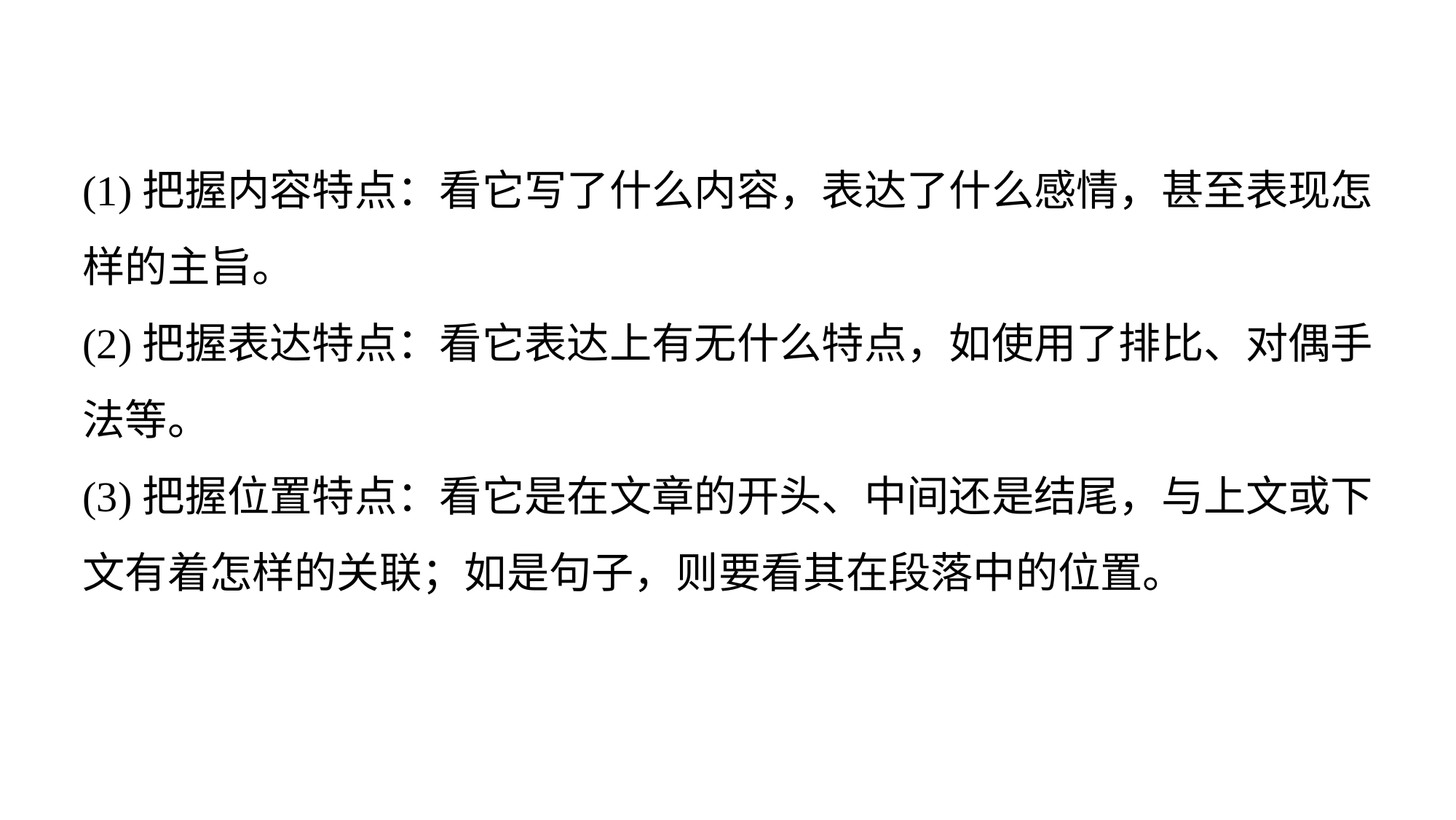

(1)把握内容特点：看它写了什么内容，表达了什么感情，甚至表现怎样的主旨。
(2)把握表达特点：看它表达上有无什么特点，如使用了排比、对偶手法等。
(3)把握位置特点：看它是在文章的开头、中间还是结尾，与上文或下文有着怎样的关联；如是句子，则要看其在段落中的位置。